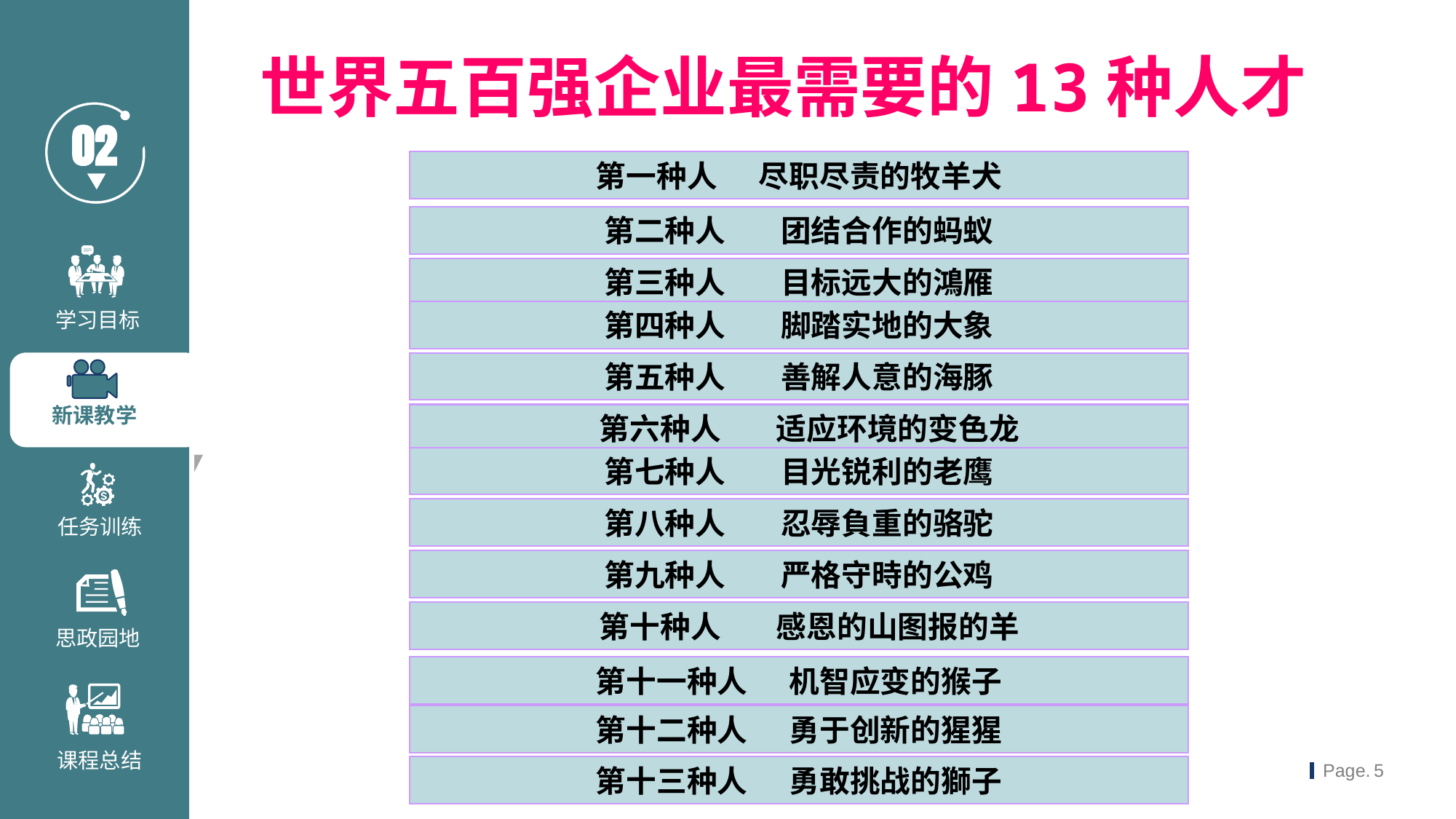

世界五百强企业最需要的13种人才
第一种人      尽职尽责的牧羊犬
第二种人        团结合作的蚂蚁
第三种人        目标远大的鴻雁
第四种人        脚踏实地的大象
第五种人        善解人意的海豚
  第六种人        适应环境的变色龙
第七种人        目光锐利的老鹰
第八种人        忍辱負重的骆驼
第九种人        严格守時的公鸡
  第十种人        感恩的山图报的羊
第十一种人      机智应变的猴子
第十二种人      勇于创新的猩猩
第十三种人      勇敢挑战的獅子